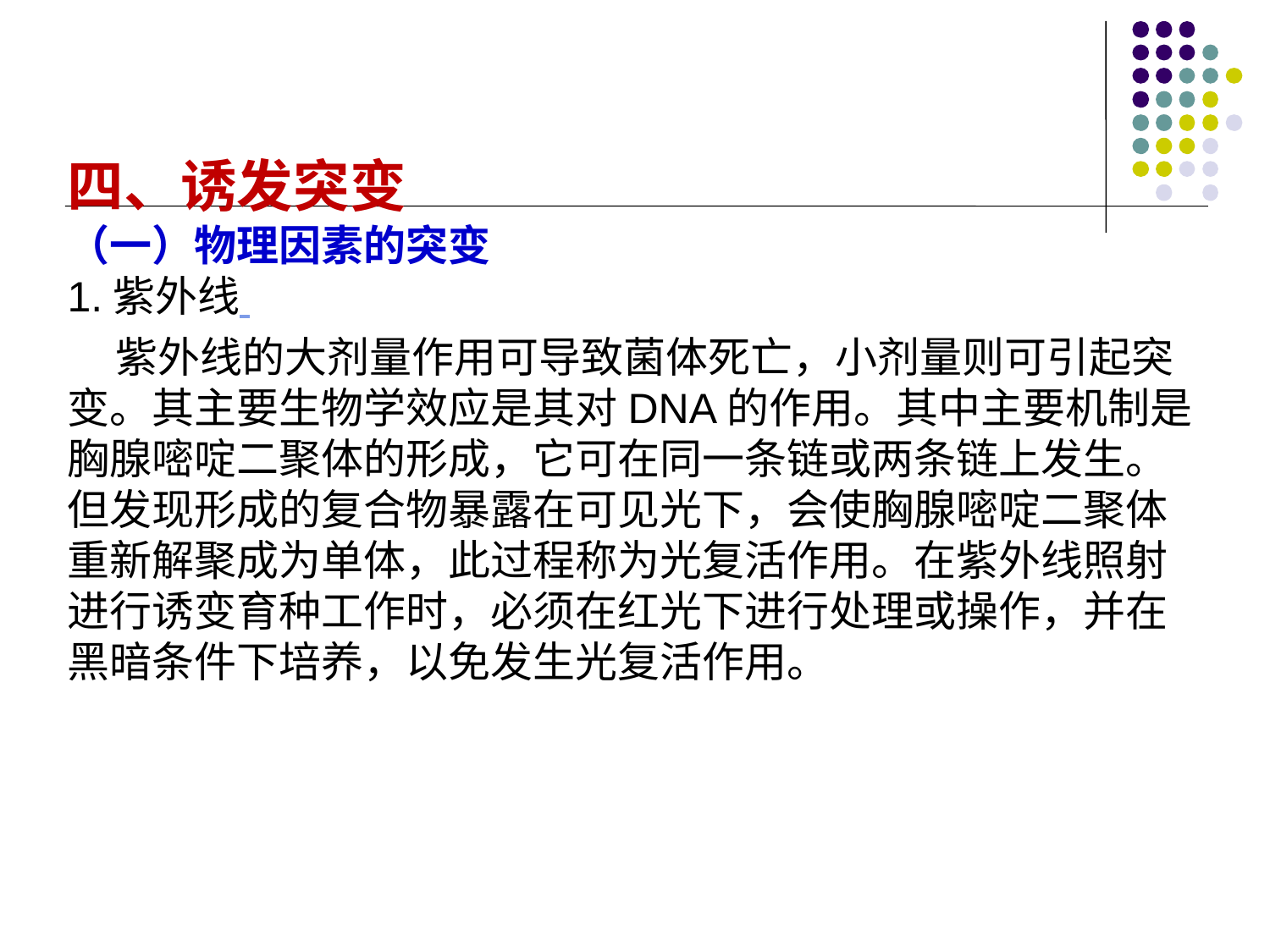

四、诱发突变
（一）物理因素的突变
1.紫外线
    紫外线的大剂量作用可导致菌体死亡，小剂量则可引起突变。其主要生物学效应是其对DNA的作用。其中主要机制是胸腺嘧啶二聚体的形成，它可在同一条链或两条链上发生。但发现形成的复合物暴露在可见光下，会使胸腺嘧啶二聚体重新解聚成为单体，此过程称为光复活作用。在紫外线照射进行诱变育种工作时，必须在红光下进行处理或操作，并在黑暗条件下培养，以免发生光复活作用。